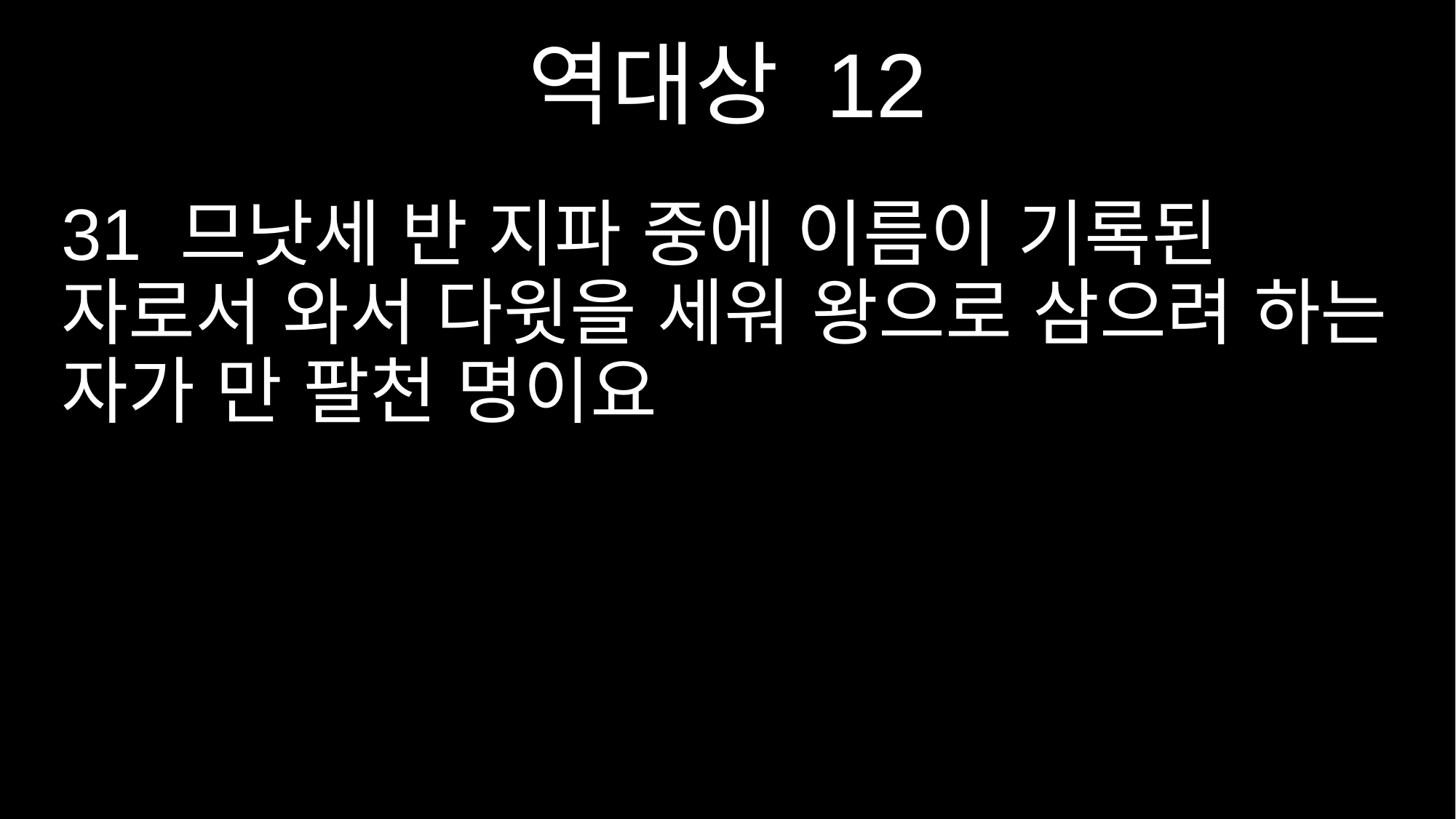

역대상 12
31 므낫세 반 지파 중에 이름이 기록된 자로서 와서 다윗을 세워 왕으로 삼으려 하는 자가 만 팔천 명이요